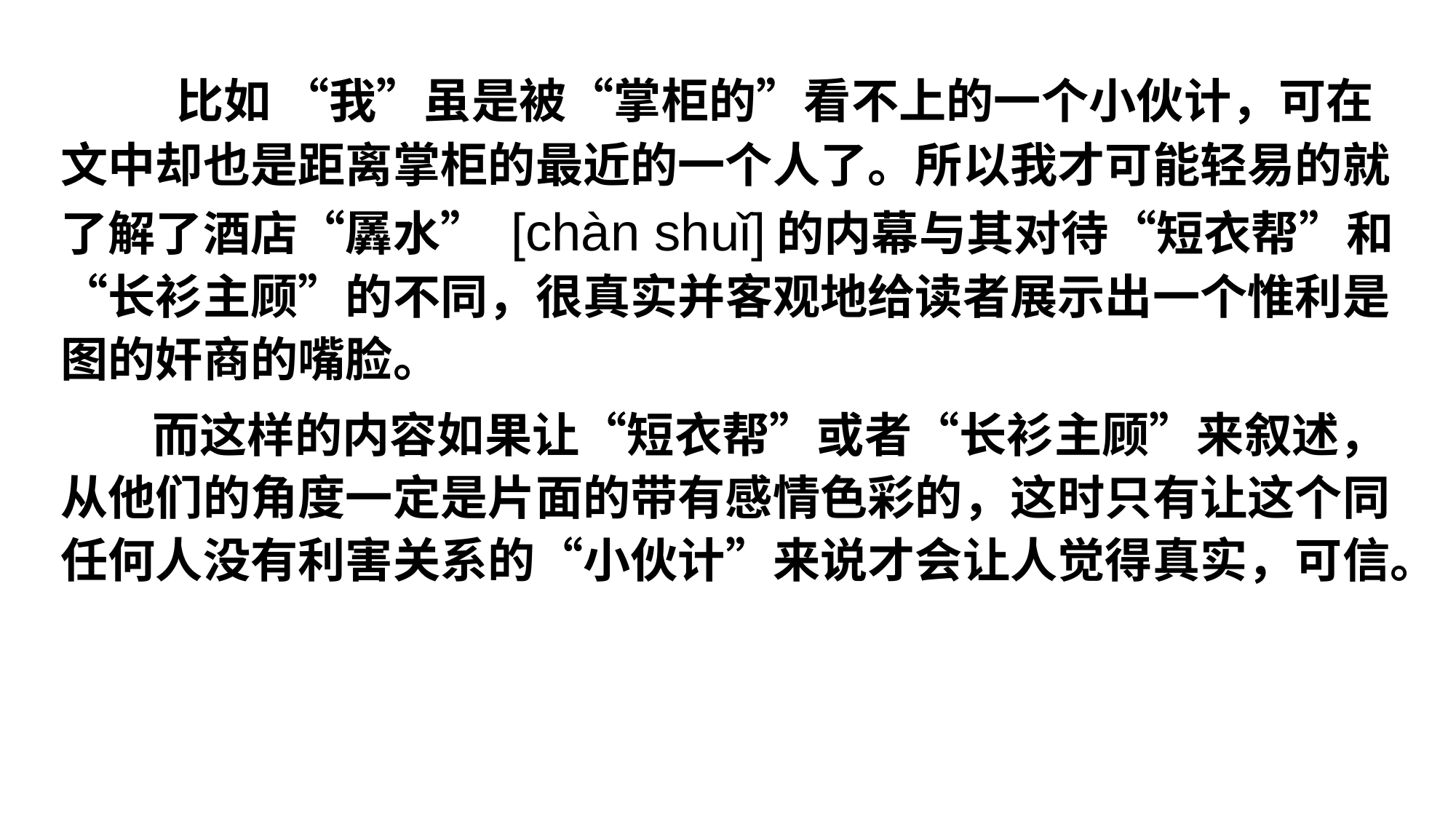

比如 “我”虽是被“掌柜的”看不上的一个小伙计，可在文中却也是距离掌柜的最近的一个人了。所以我才可能轻易的就了解了酒店“羼水” [chàn shuǐ]的内幕与其对待“短衣帮”和“长衫主顾”的不同，很真实并客观地给读者展示出一个惟利是图的奸商的嘴脸。
          而这样的内容如果让“短衣帮”或者“长衫主顾”来叙述，从他们的角度一定是片面的带有感情色彩的，这时只有让这个同任何人没有利害关系的“小伙计”来说才会让人觉得真实，可信。